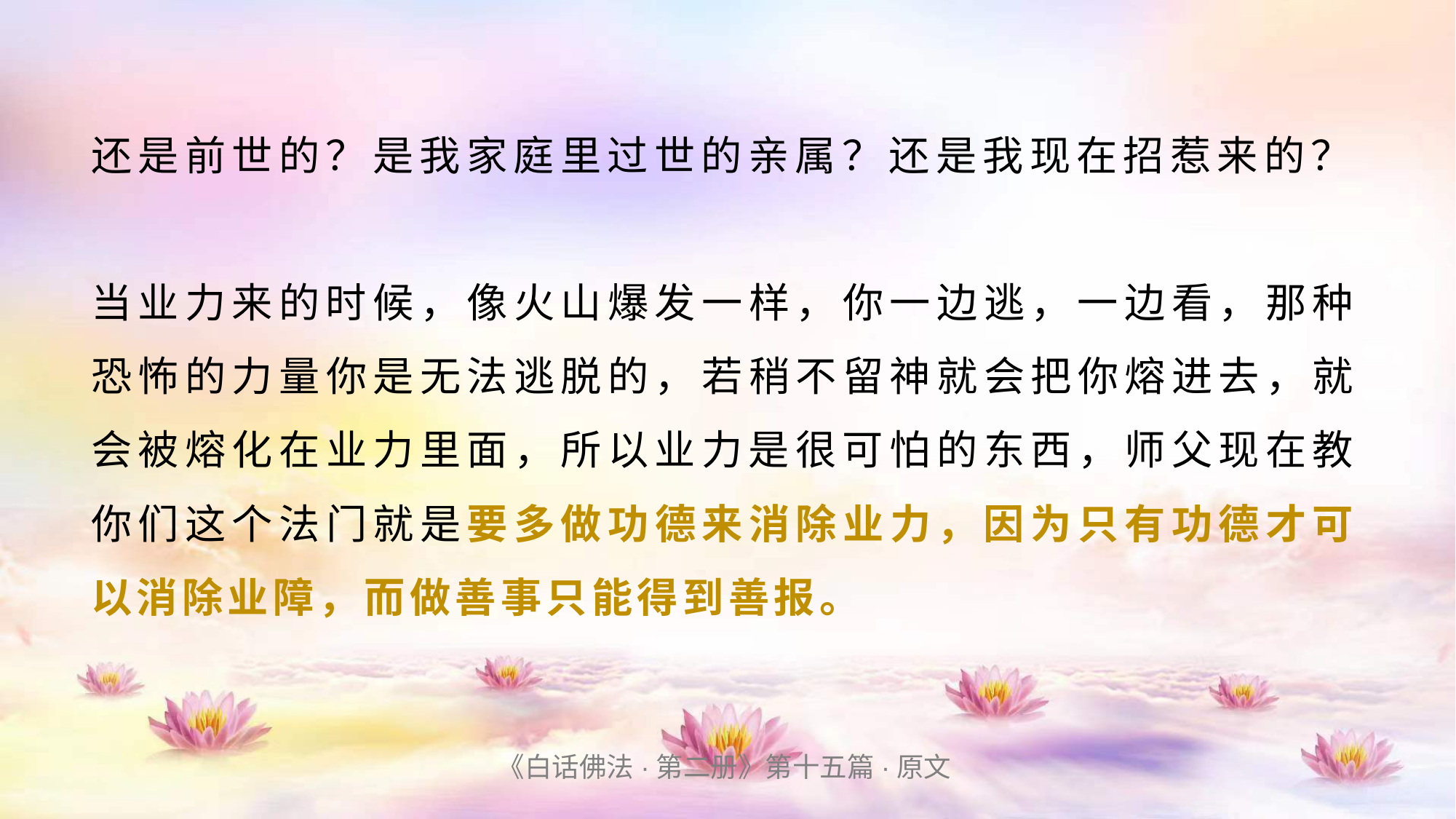

# 还是前世的？是我家庭里过世的亲属？还是我现在招惹来的？ 当业力来的时候，像火山爆发一样，你一边逃，一边看，那种恐怖的力量你是无法逃脱的，若稍不留神就会把你熔进去，就会被熔化在业力里面，所以业力是很可怕的东西，师父现在教你们这个法门就是要多做功德来消除业力，因为只有功德才可以消除业障，而做善事只能得到善报。
《白话佛法·第二册》第十五篇·原文